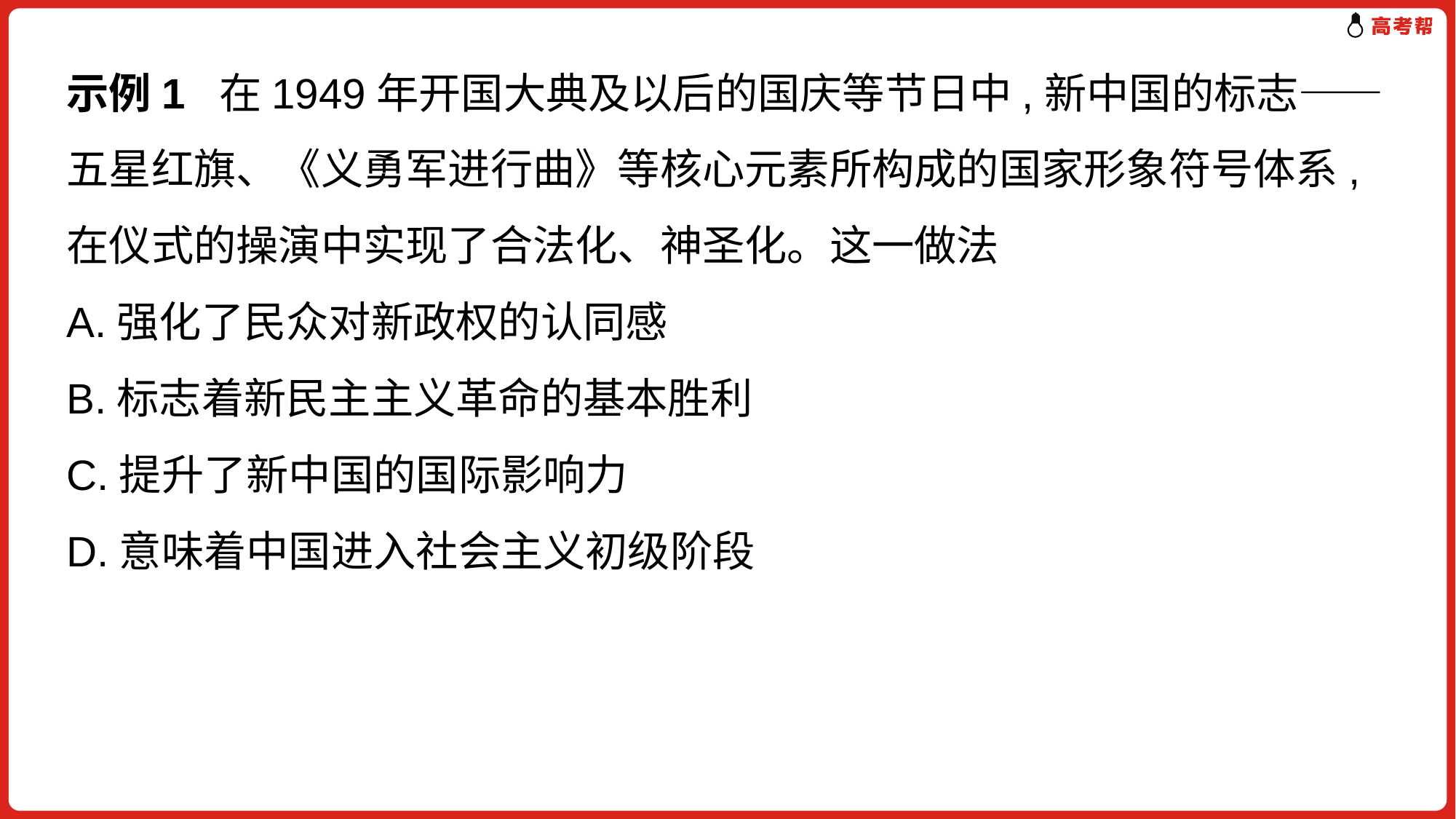

示例1  在1949年开国大典及以后的国庆等节日中,新中国的标志——五星红旗、《义勇军进行曲》等核心元素所构成的国家形象符号体系,在仪式的操演中实现了合法化、神圣化。这一做法
A.强化了民众对新政权的认同感
B.标志着新民主主义革命的基本胜利
C.提升了新中国的国际影响力
D.意味着中国进入社会主义初级阶段